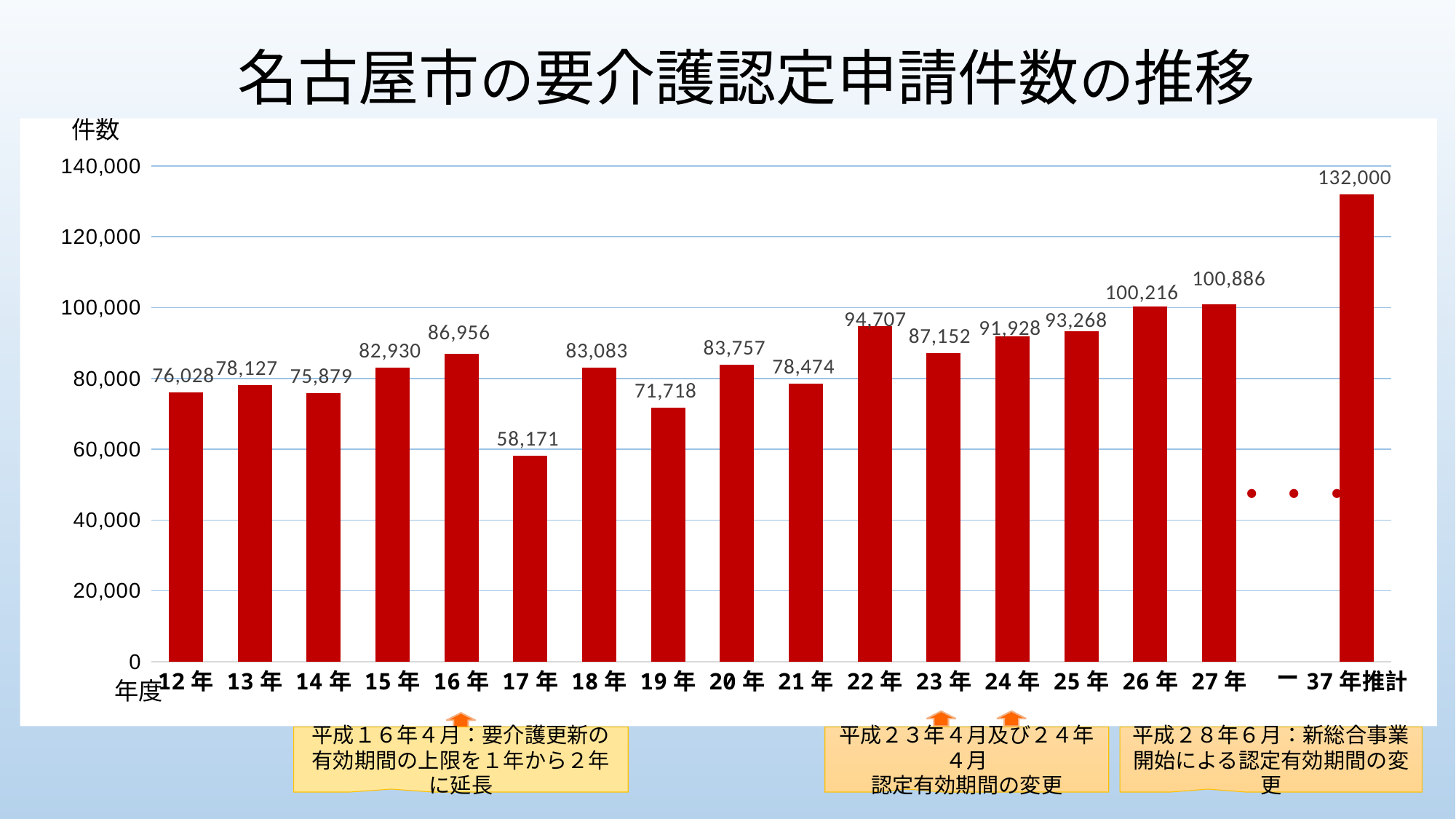

名古屋市の要介護認定申請件数の推移
件数

[unsupported chart]

・・・
年度

平成１６年４月：要介護更新の有効期間の上限を１年から２年に延長
平成２３年４月及び２４年４月
認定有効期間の変更
平成２８年６月：新総合事業開始による認定有効期間の変更